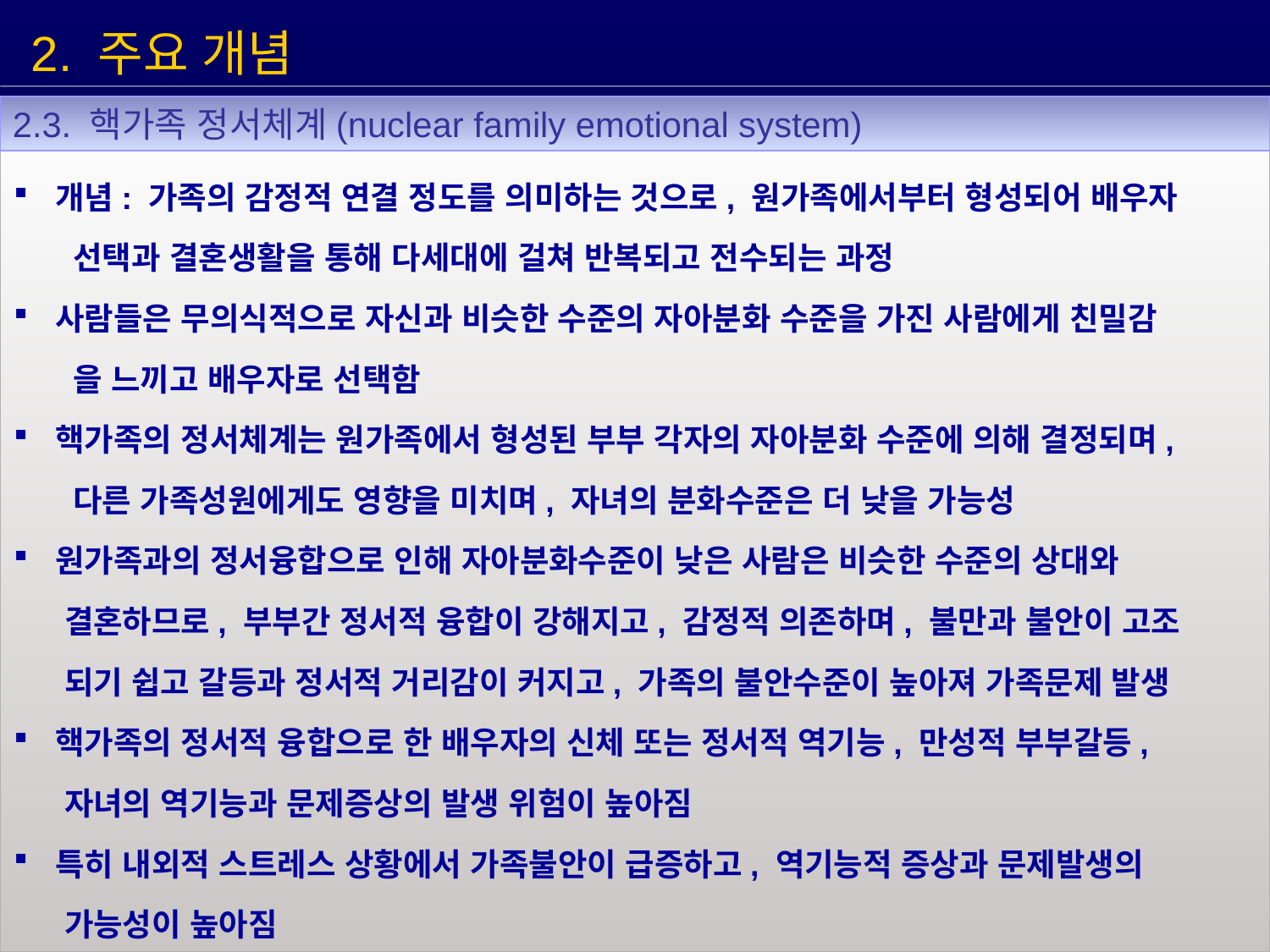

2. 주요 개념

2.3. 핵가족 정서체계(nuclear family emotional system)

 개념: 가족의 감정적 연결 정도를 의미하는 것으로, 원가족에서부터 형성되어 배우자
   선택과 결혼생활을 통해 다세대에 걸쳐 반복되고 전수되는 과정
 사람들은 무의식적으로 자신과 비슷한 수준의 자아분화 수준을 가진 사람에게 친밀감
   을 느끼고 배우자로 선택함
 핵가족의 정서체계는 원가족에서 형성된 부부 각자의 자아분화 수준에 의해 결정되며,
   다른 가족성원에게도 영향을 미치며, 자녀의 분화수준은 더 낮을 가능성
 원가족과의 정서융합으로 인해 자아분화수준이 낮은 사람은 비슷한 수준의 상대와
  결혼하므로, 부부간 정서적 융합이 강해지고, 감정적 의존하며, 불만과 불안이 고조
  되기 쉽고 갈등과 정서적 거리감이 커지고, 가족의 불안수준이 높아져 가족문제 발생
 핵가족의 정서적 융합으로 한 배우자의 신체 또는 정서적 역기능, 만성적 부부갈등,
  자녀의 역기능과 문제증상의 발생 위험이 높아짐
 특히 내외적 스트레스 상황에서 가족불안이 급증하고, 역기능적 증상과 문제발생의
  가능성이 높아짐